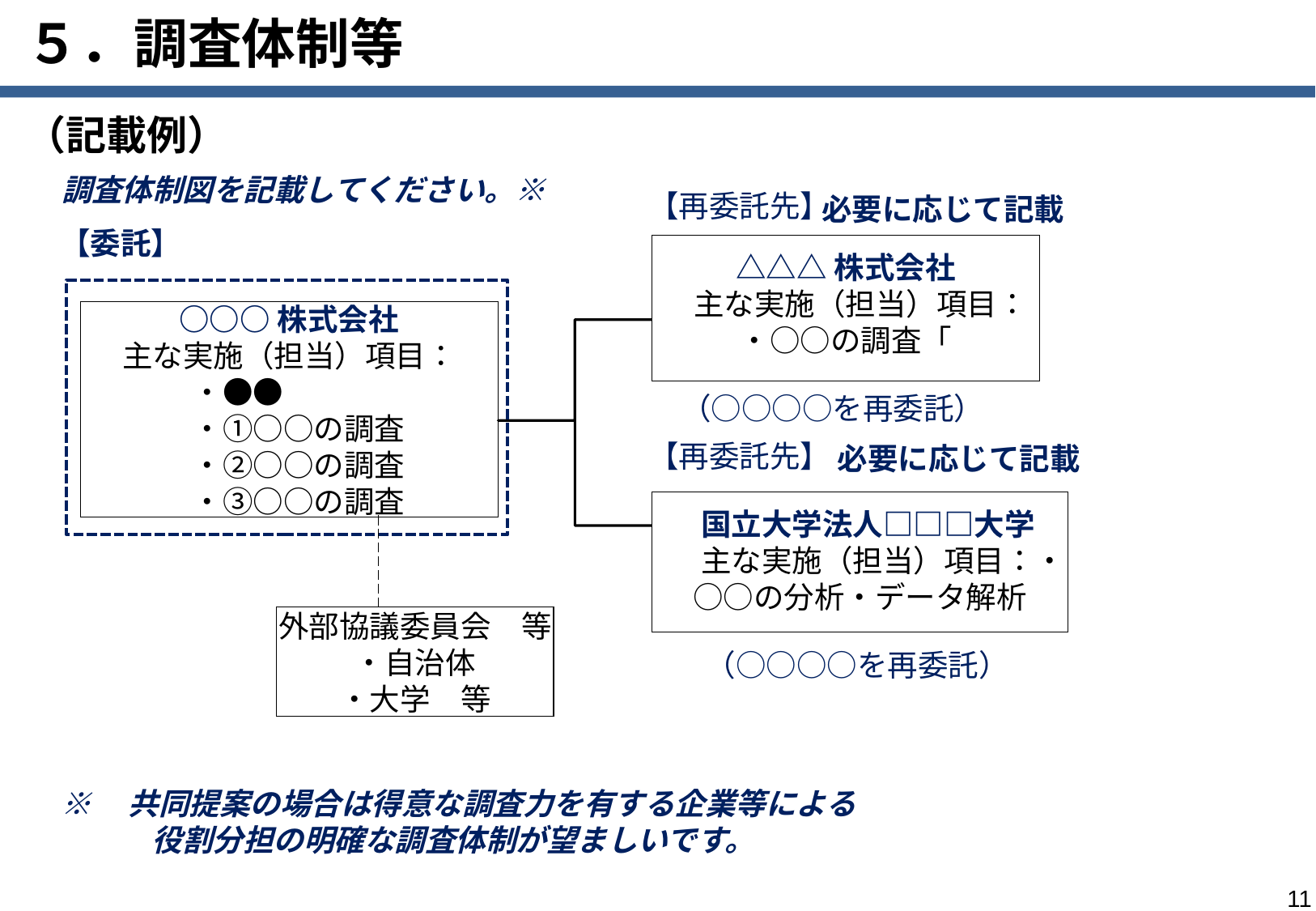

# ５．調査体制等
（記載例）
調査体制図を記載してください。※
【再委託先】
必要に応じて記載
【委託】
△△△株式会社
　主な実施（担当）項目：
・○○の調査「

○○○株式会社
主な実施（担当）項目：
・●●
・①○○の調査
・②○○の調査
・③○○の調査

（○○○○を再委託）
【再委託先】
必要に応じて記載
国立大学法人□□□大学
　主な実施（担当）項目：・○○の分析・データ解析
（○○○○を委託）
外部協議委員会　等
・自治体
・大学　等
（○○○○を再委託）
※　共同提案の場合は得意な調査力を有する企業等による
　　　役割分担の明確な調査体制が望ましいです。
11